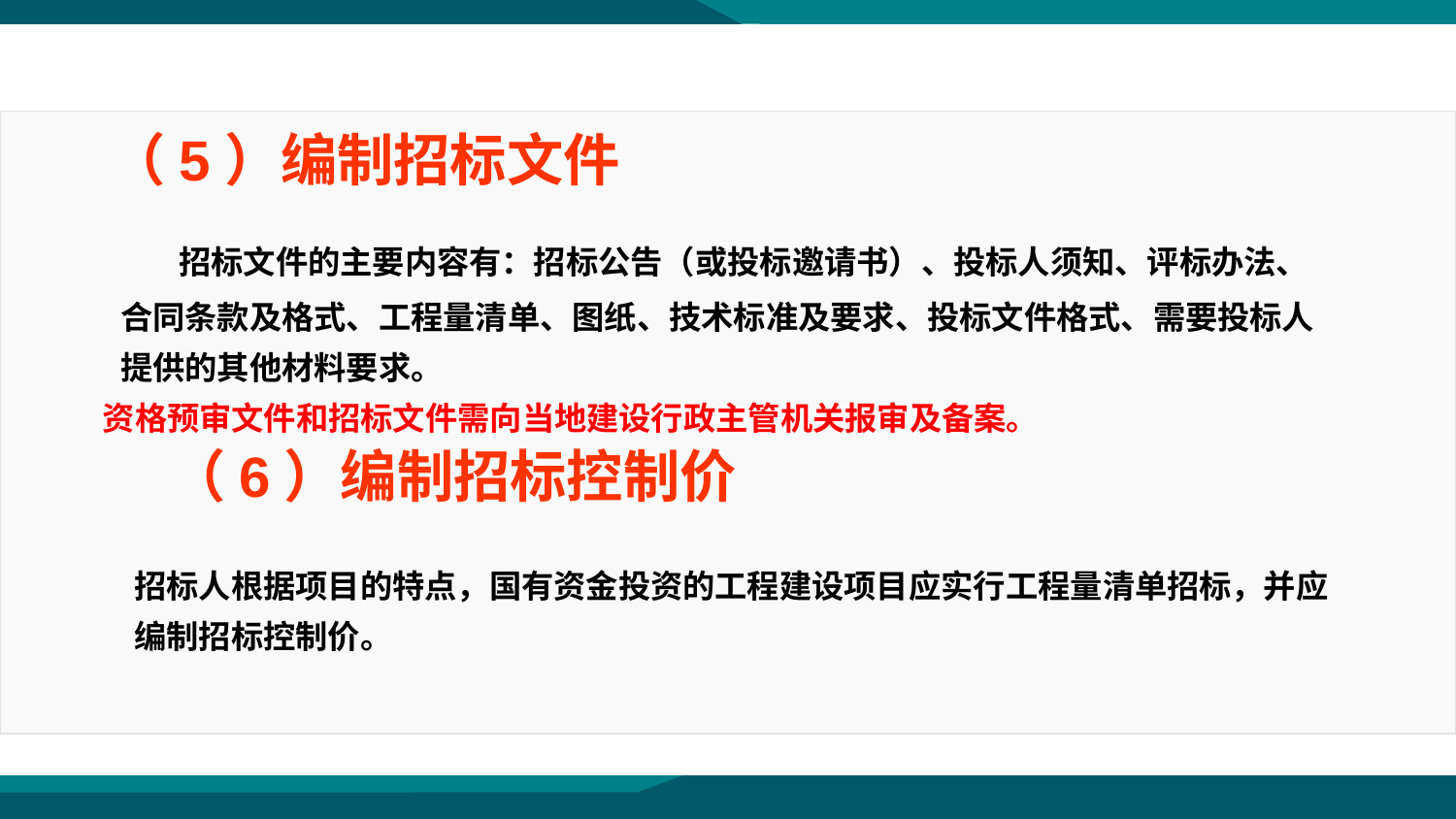

（5）编制招标文件
　　招标文件的主要内容有：招标公告（或投标邀请书）、投标人须知、评标办法、合同条款及格式、工程量清单、图纸、技术标准及要求、投标文件格式、需要投标人提供的其他材料要求。
    资格预审文件和招标文件需向当地建设行政主管机关报审及备案。

（6）编制招标控制价

招标人根据项目的特点，国有资金投资的工程建设项目应实行工程量清单招标，并应编制招标控制价。